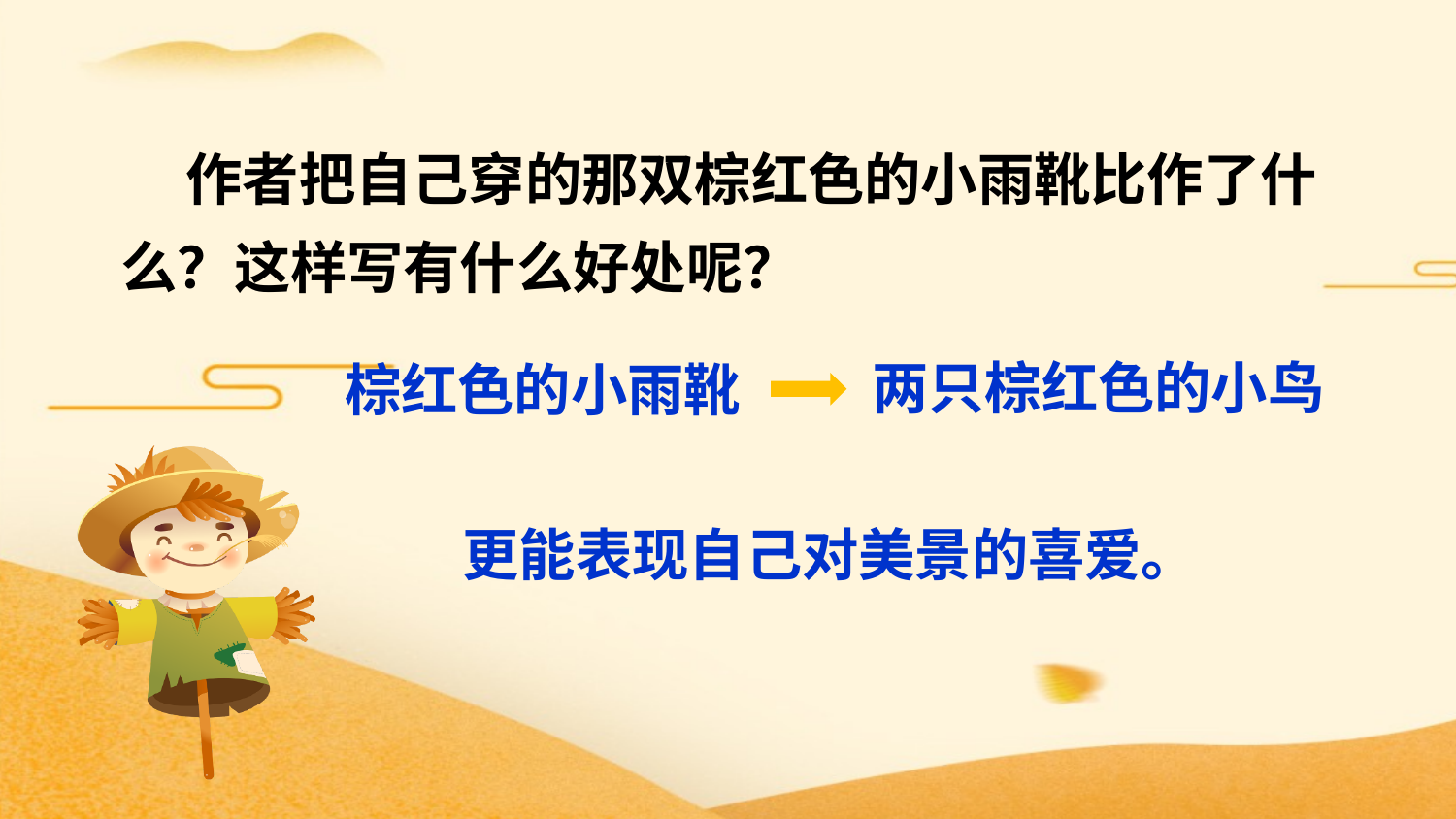

作者把自己穿的那双棕红色的小雨靴比作了什么？这样写有什么好处呢？
两只棕红色的小鸟
棕红色的小雨靴

更能表现自己对美景的喜爱。